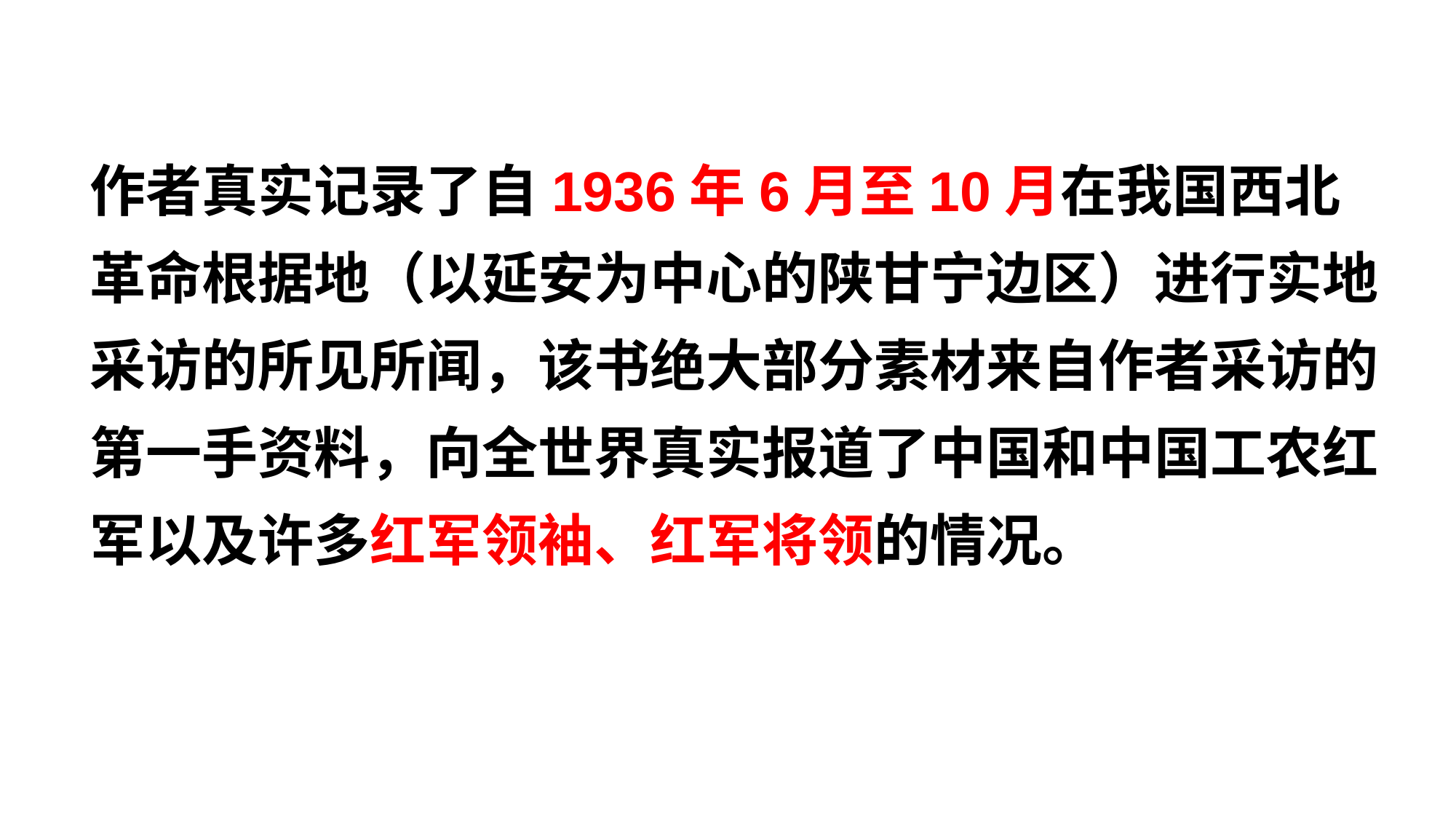

作者真实记录了自1936年6月至10月在我国西北革命根据地（以延安为中心的陕甘宁边区）进行实地采访的所见所闻，该书绝大部分素材来自作者采访的第一手资料，向全世界真实报道了中国和中国工农红军以及许多红军领袖、红军将领的情况。